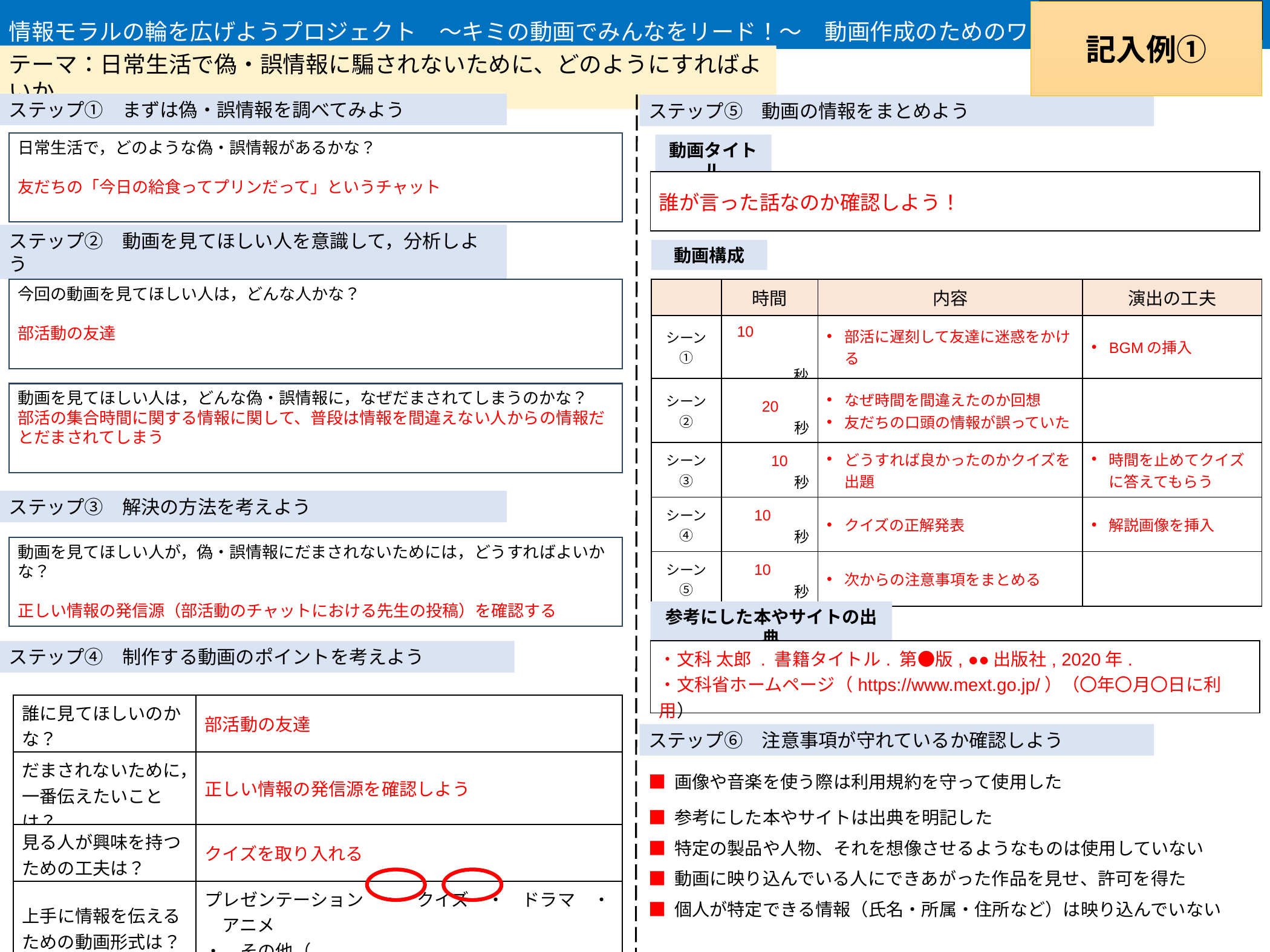

情報モラルの輪を広げようプロジェクト　～キミの動画でみんなをリード！～　動画作成のためのワークシート
記入例①
作品番号：●●-●●●●
テーマ：日常生活で偽・誤情報に騙されないために、どのようにすればよいか
ステップ①　まずは偽・誤情報を調べてみよう
ステップ⑤　動画の情報をまとめよう
日常生活で，どのような偽・誤情報があるかな？

友だちの「今日の給食ってプリンだって」というチャット

動画タイトル
| 誰が言った話なのか確認しよう！ |
| --- |
ステップ②　動画を見てほしい人を意識して，分析しよう
動画構成
今回の動画を見てほしい人は，どんな人かな？

部活動の友達
|  | 時間 | 内容 | 演出の工夫 |
| --- | --- | --- | --- |
| シーン① | 10　　　　　　　　 　　　　秒 | 部活に遅刻して友達に迷惑をかける | BGMの挿入 |
| シーン② | 20　 　　　 秒 | なぜ時間を間違えたのか回想 友だちの口頭の情報が誤っていた |  |
| シーン③ | 10 　　　 秒 | どうすれば良かったのかクイズを出題 | 時間を止めてクイズに答えてもらう |
| シーン④ | 10　　 　　　 秒 | クイズの正解発表 | 解説画像を挿入 |
| シーン⑤ | 10　　 　　　 秒 | 次からの注意事項をまとめる |  |
動画を見てほしい人は，どんな偽・誤情報に，なぜだまされてしまうのかな？
部活の集合時間に関する情報に関して、普段は情報を間違えない人からの情報だとだまされてしまう
ステップ③　解決の方法を考えよう
動画を見てほしい人が，偽・誤情報にだまされないためには，どうすればよいかな？

正しい情報の発信源（部活動のチャットにおける先生の投稿）を確認する

参考にした本やサイトの出典
| ・文科 太郎 . 書籍タイトル. 第●版, ●●出版社, 2020年. ・文科省ホームページ（https://www.mext.go.jp/）（〇年〇月〇日に利用） |
| --- |
ステップ④　制作する動画のポイントを考えよう
| 誰に見てほしいのかな？ | 部活動の友達 |
| --- | --- |
| だまされないために， 一番伝えたいことは？ | 正しい情報の発信源を確認しよう |
| 見る人が興味を持つための工夫は？ | クイズを取り入れる |
| 上手に情報を伝えるための動画形式は？ | プレゼンテーション　・　クイズ　・　ドラマ　・　アニメ ・　その他（　　　　　　　　　　　　　　　　　　　　　　　　　　　　　　　） |
ステップ⑥　注意事項が守れているか確認しよう
■ 画像や音楽を使う際は利用規約を守って使用した
■ 参考にした本やサイトは出典を明記した
■ 特定の製品や人物、それを想像させるようなものは使用していない
■ 動画に映り込んでいる人にできあがった作品を見せ、許可を得た

■ 個人が特定できる情報（氏名・所属・住所など）は映り込んでいない